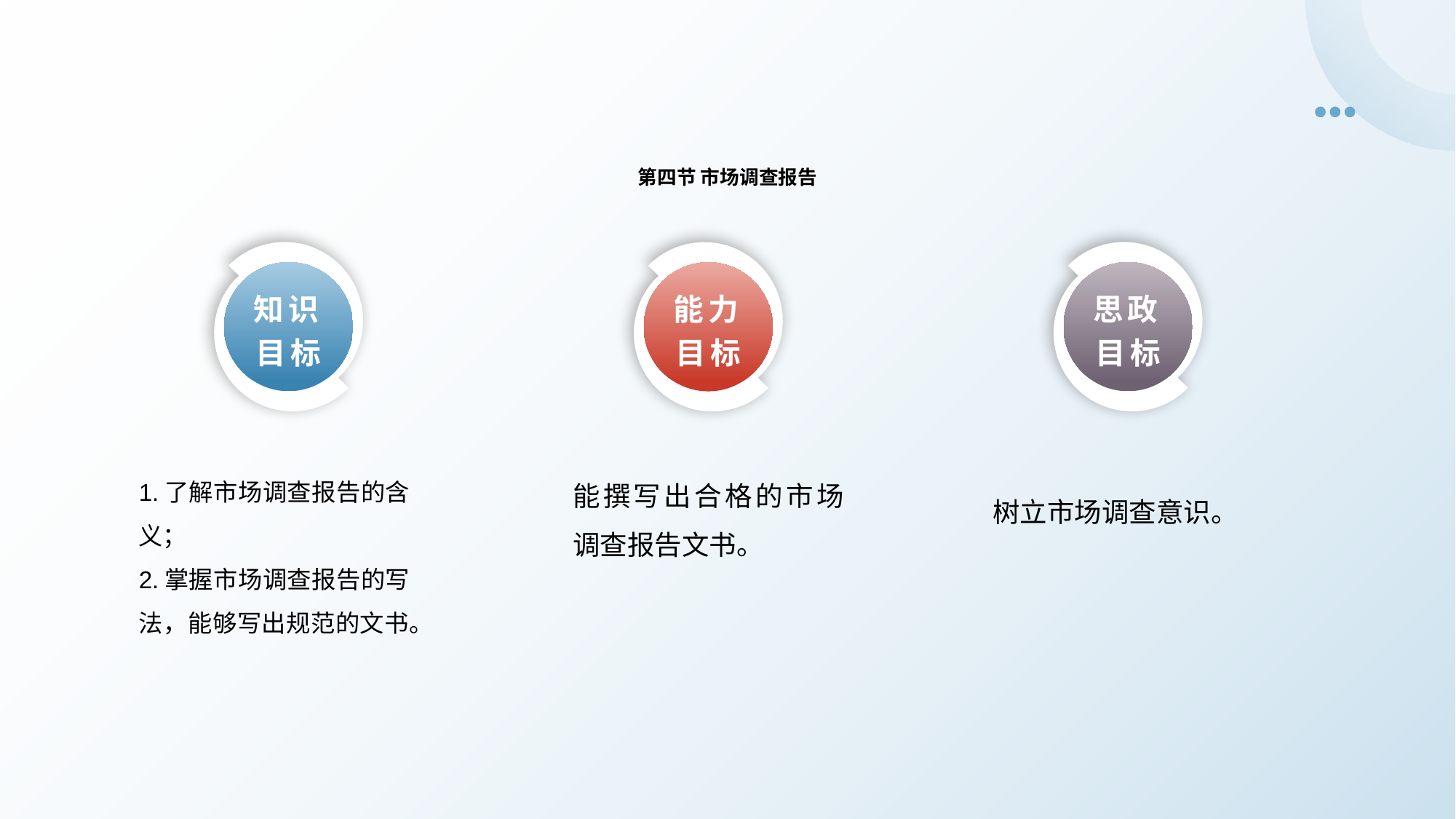

第四节 市场调查报告

知识目标
思政目标
能力目标
树立市场调查意识。
1.了解市场调查报告的含义；
2.掌握市场调查报告的写法，能够写出规范的文书。

能撰写出合格的市场调查报告文书。